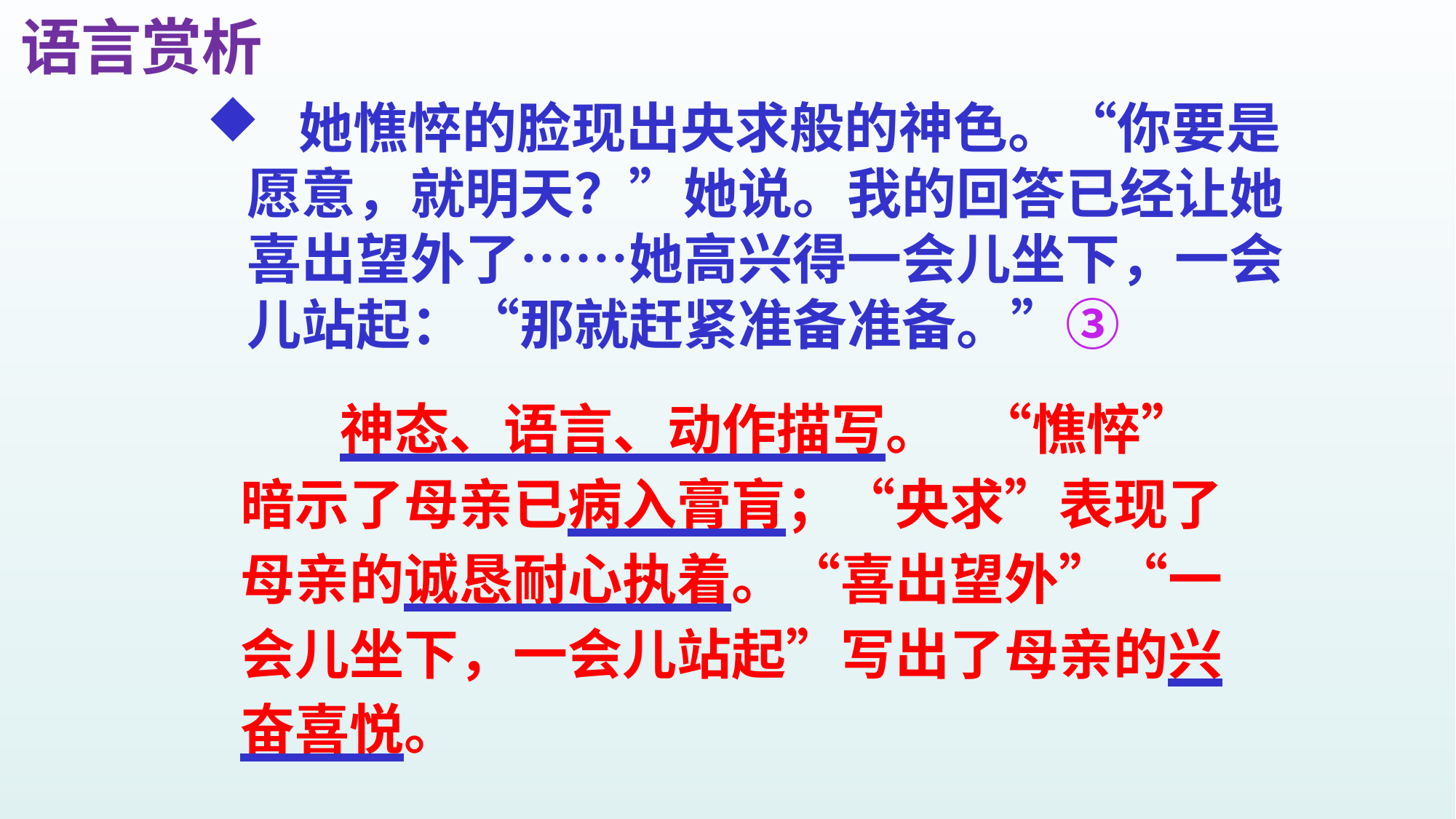

语言赏析
  她憔悴的脸现出央求般的神色。“你要是愿意，就明天？”她说。我的回答已经让她喜出望外了……她高兴得一会儿坐下，一会儿站起：“那就赶紧准备准备。”③

       神态、语言、动作描写。   “憔悴”暗示了母亲已病入膏肓；“央求”表现了母亲的诚恳耐心执着。“喜出望外”“一会儿坐下，一会儿站起”写出了母亲的兴奋喜悦。